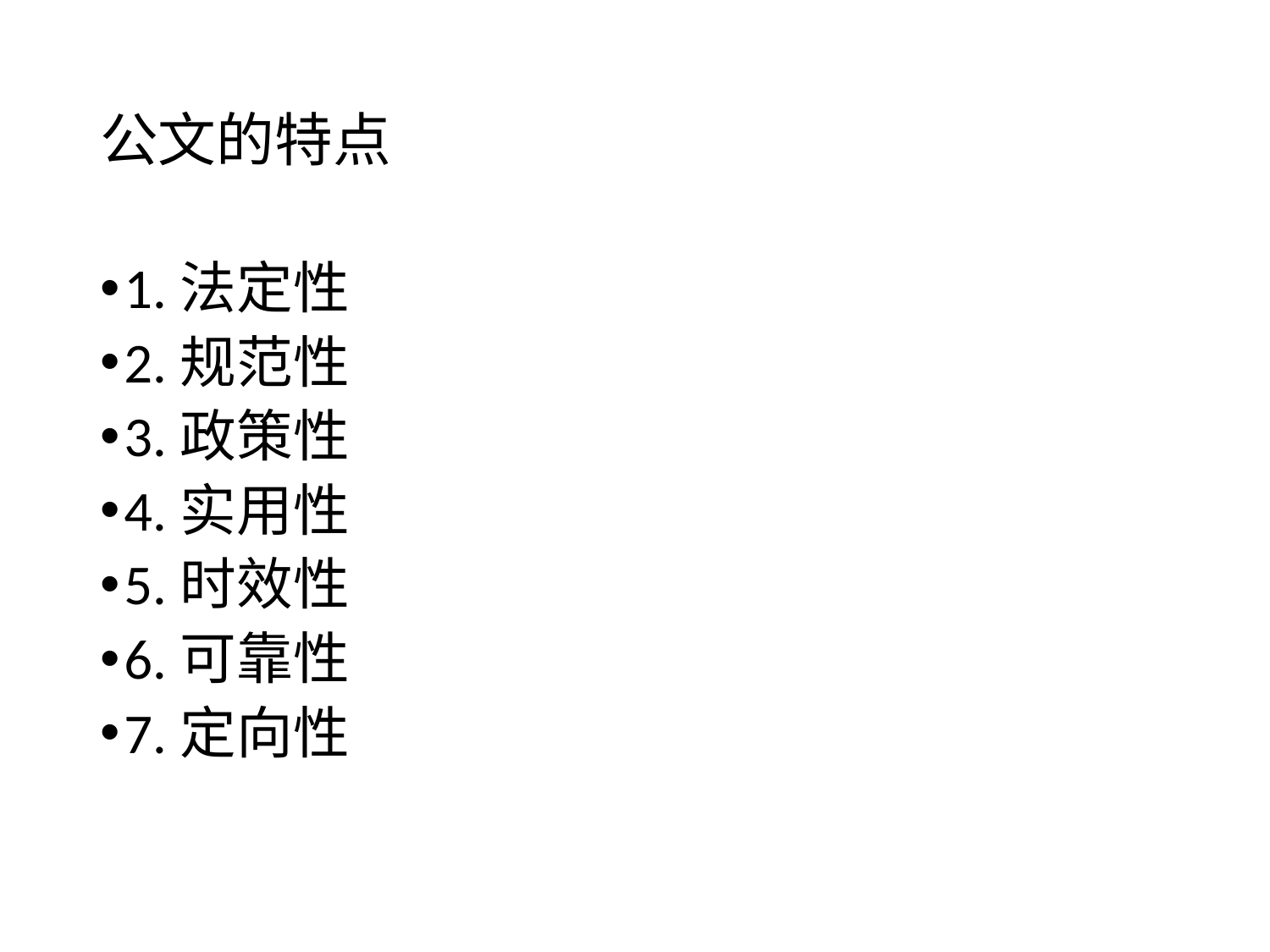

# 公文的特点
1.法定性
2.规范性
3.政策性
4.实用性
5.时效性
6.可靠性
7.定向性